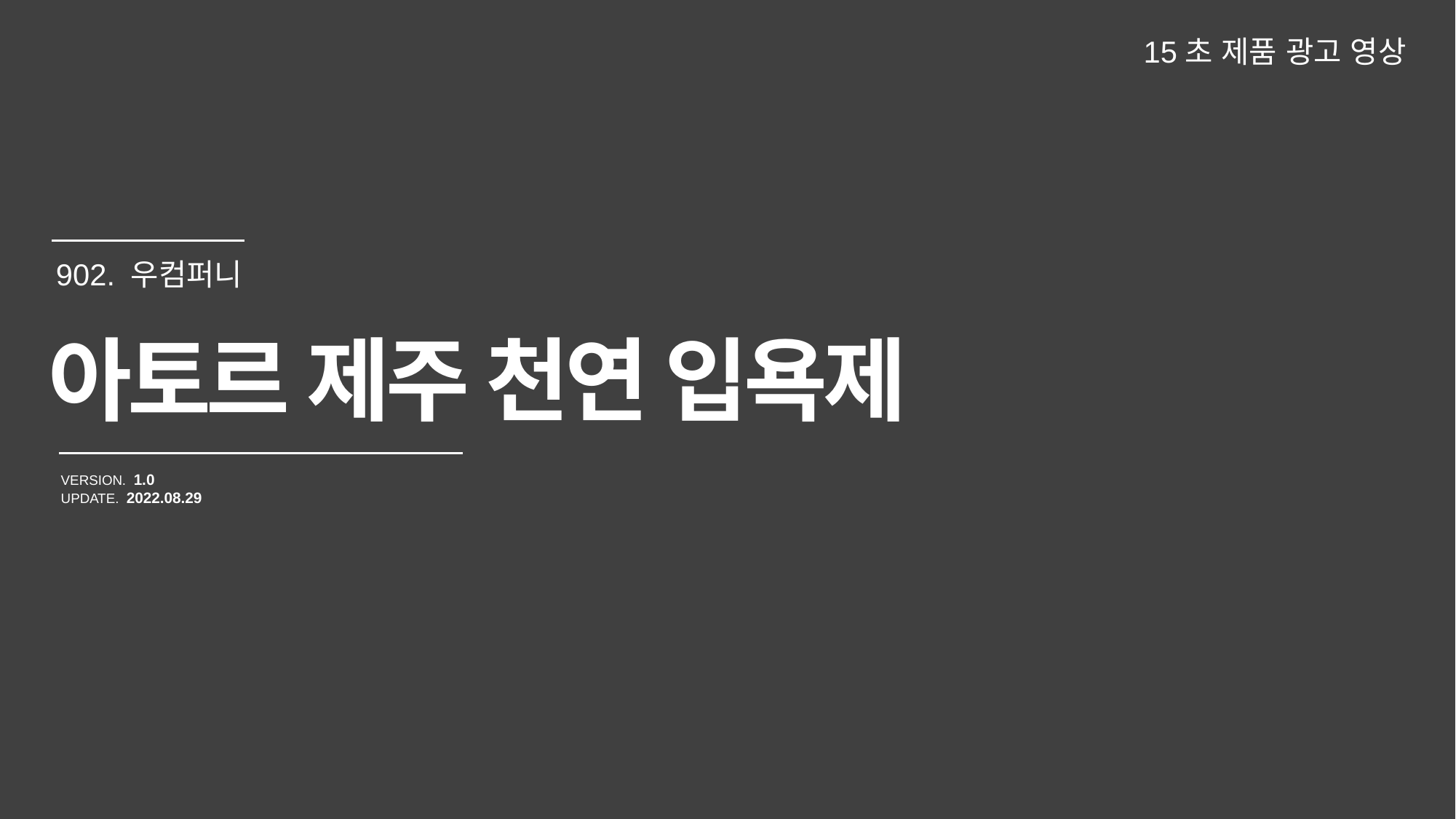

15초 제품 광고 영상
아토르 제주 천연 입욕제
VERSION.  1.0
UPDATE.  2022.08.29

902. 우컴퍼니